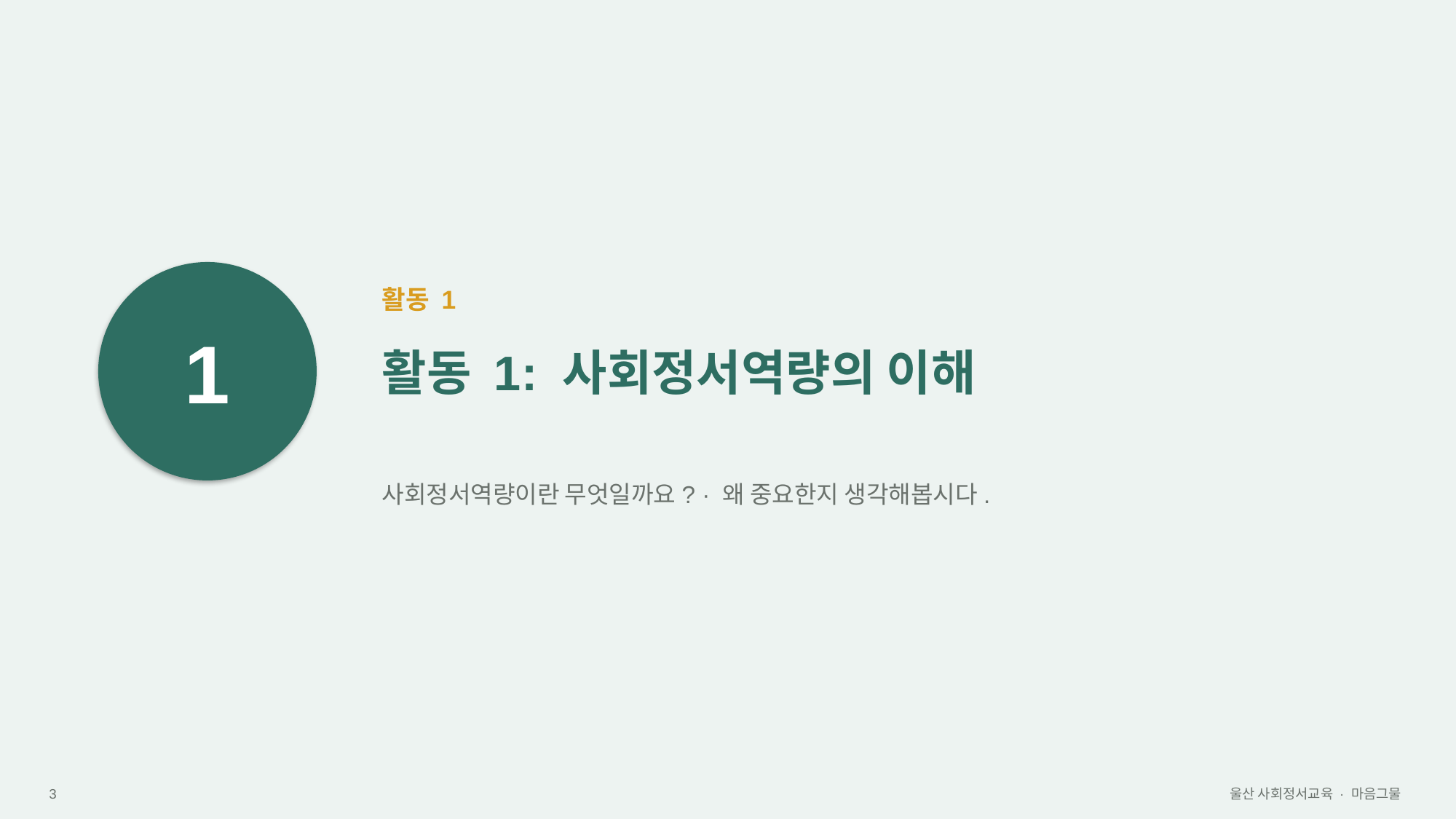

1
활동 1
활동 1: 사회정서역량의 이해
사회정서역량이란 무엇일까요? · 왜 중요한지 생각해봅시다.
3
울산 사회정서교육 · 마음그물